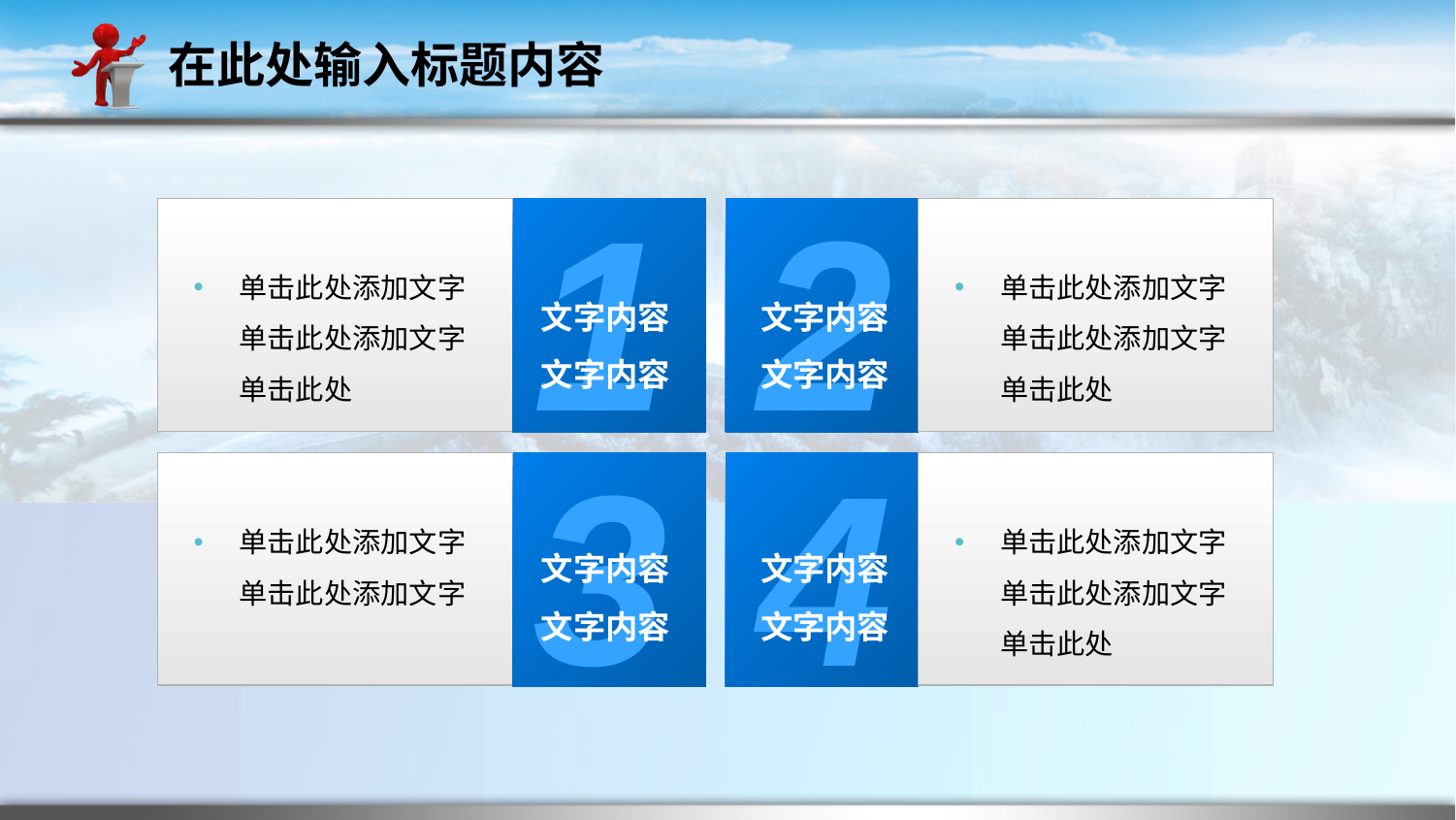

在此处输入标题内容
1

单击此处添加文字单击此处添加文字单击此处
文字内容
文字内容
2

单击此处添加文字单击此处添加文字单击此处
文字内容
文字内容
3

单击此处添加文字单击此处添加文字
文字内容
文字内容
4

单击此处添加文字单击此处添加文字单击此处
文字内容
文字内容